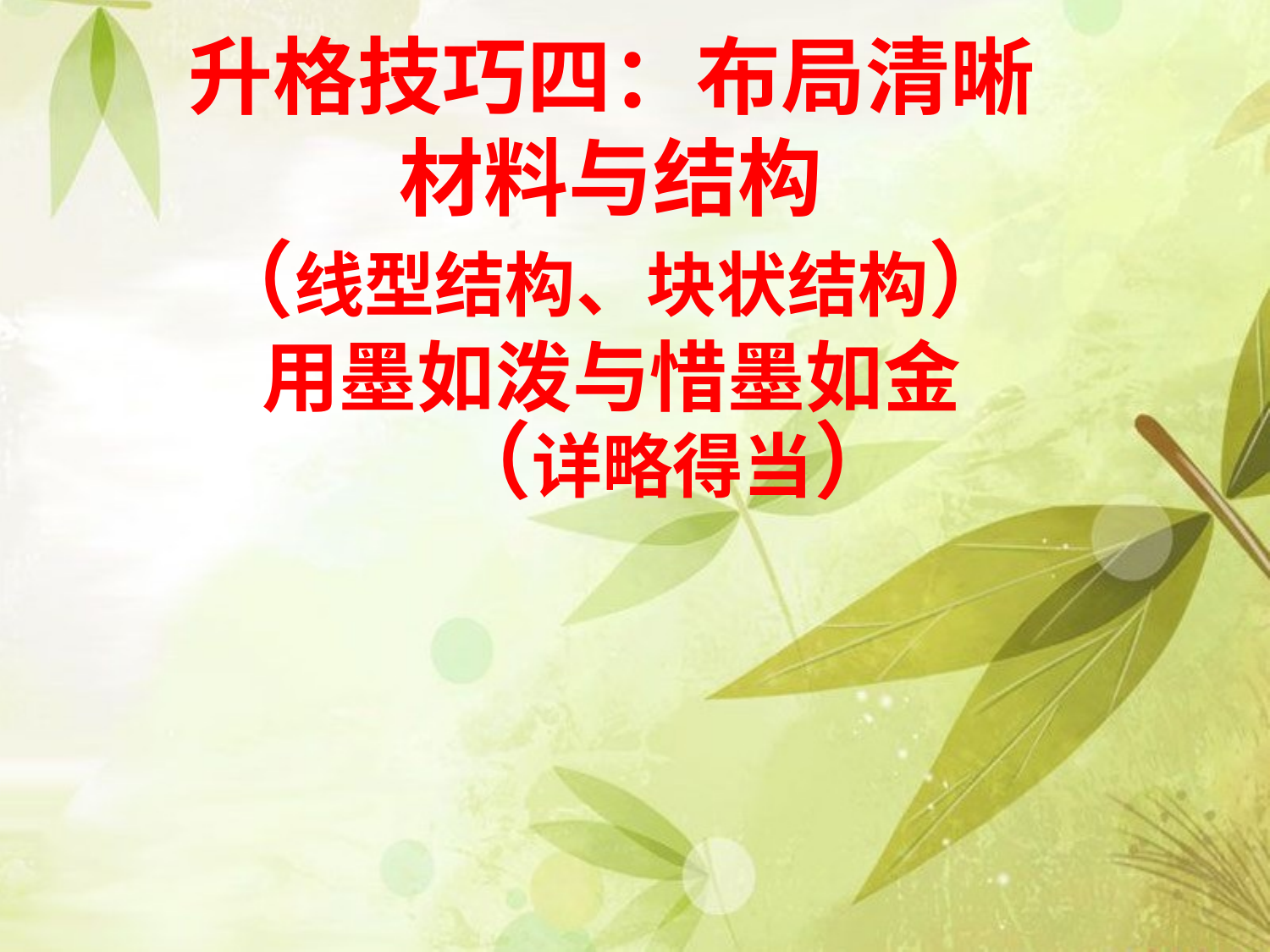

# 升格技巧四：布局清晰 材料与结构 （线型结构、块状结构） 用墨如泼与惜墨如金
（详略得当）